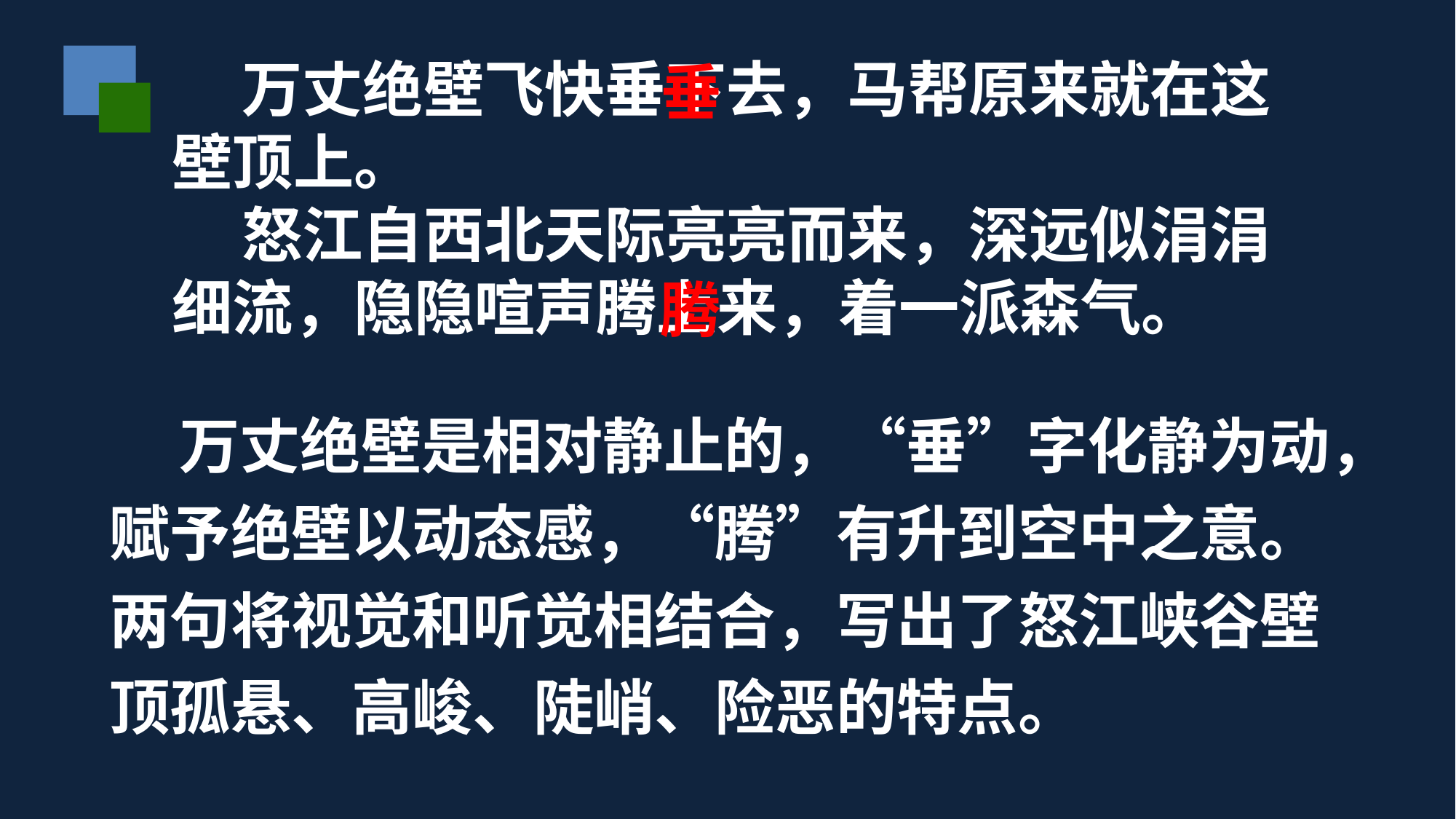

万丈绝壁飞快垂下去，马帮原来就在这壁顶上。
    怒江自西北天际亮亮而来，深远似涓涓细流，隐隐喧声腾上来，着一派森气。
垂

腾
    万丈绝壁是相对静止的，“垂”字化静为动，赋予绝壁以动态感，“腾”有升到空中之意。两句将视觉和听觉相结合，写出了怒江峡谷壁顶孤悬、高峻、陡峭、险恶的特点。